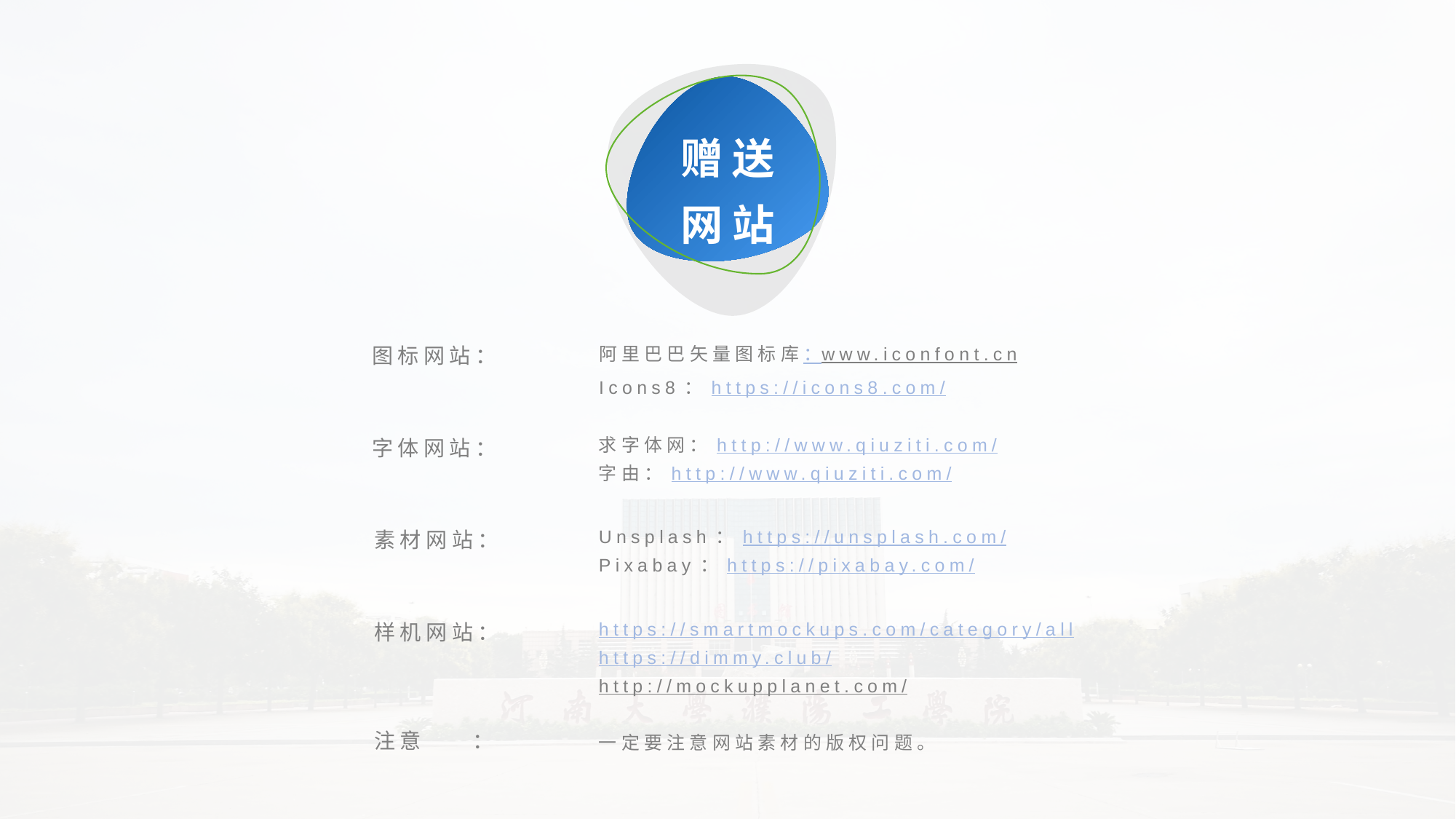

赠送
网站
图标网站：
阿里巴巴矢量图标库：www.iconfont.cn
Icons8：https://icons8.com/

字体网站：
求字体网：http://www.qiuziti.com/
字由：http://www.qiuziti.com/
素材网站：
Unsplash：https://unsplash.com/
Pixabay：https://pixabay.com/
样机网站：
https://smartmockups.com/category/all
https://dimmy.club/
http://mockupplanet.com/
注意     ：
一定要注意网站素材的版权问题。